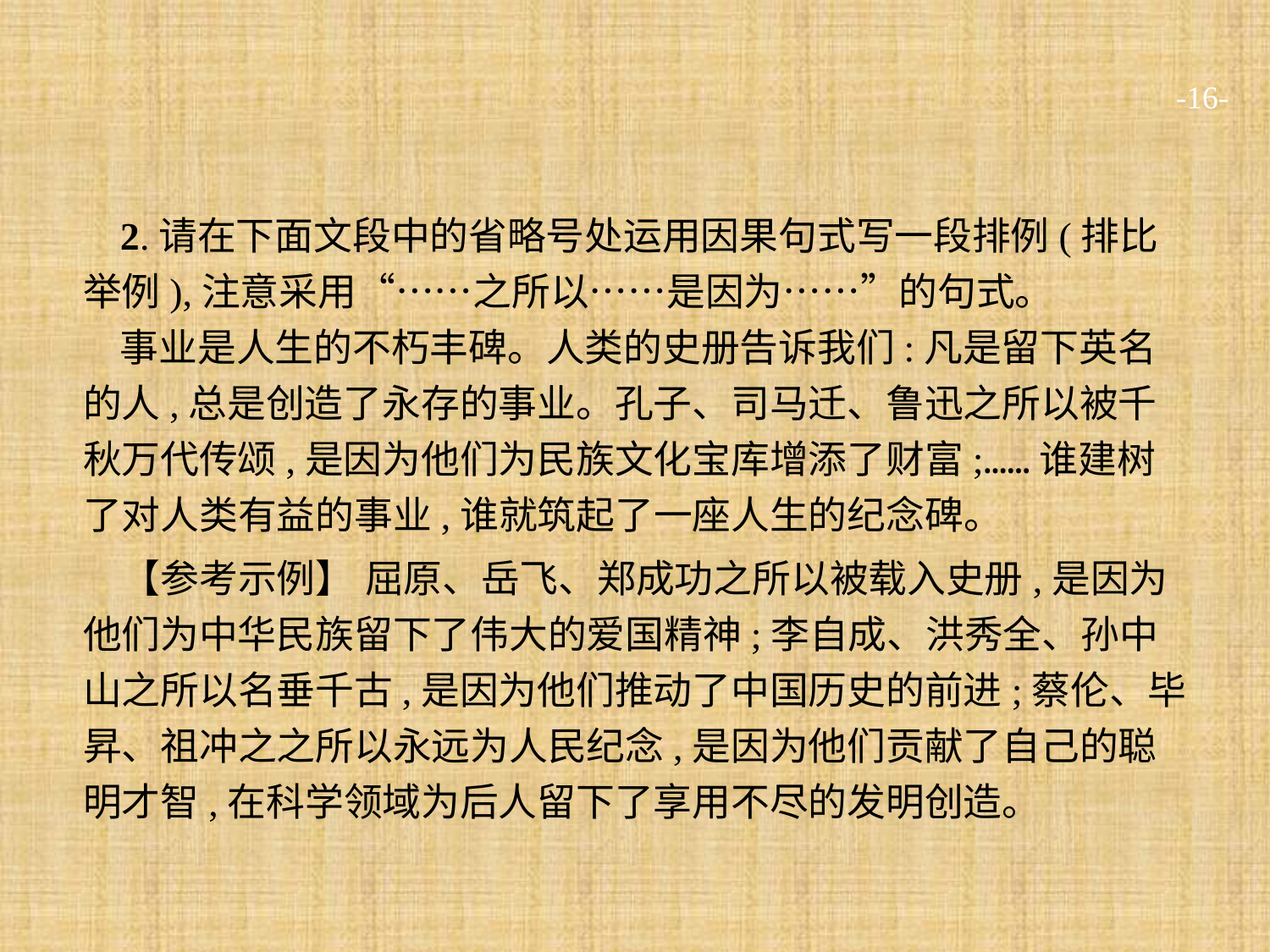

-16-
2.请在下面文段中的省略号处运用因果句式写一段排例(排比举例),注意采用“……之所以……是因为……”的句式。
事业是人生的不朽丰碑。人类的史册告诉我们:凡是留下英名的人,总是创造了永存的事业。孔子、司马迁、鲁迅之所以被千秋万代传颂,是因为他们为民族文化宝库增添了财富;……谁建树了对人类有益的事业,谁就筑起了一座人生的纪念碑。
【参考示例】 屈原、岳飞、郑成功之所以被载入史册,是因为他们为中华民族留下了伟大的爱国精神;李自成、洪秀全、孙中山之所以名垂千古,是因为他们推动了中国历史的前进;蔡伦、毕昇、祖冲之之所以永远为人民纪念,是因为他们贡献了自己的聪明才智,在科学领域为后人留下了享用不尽的发明创造。